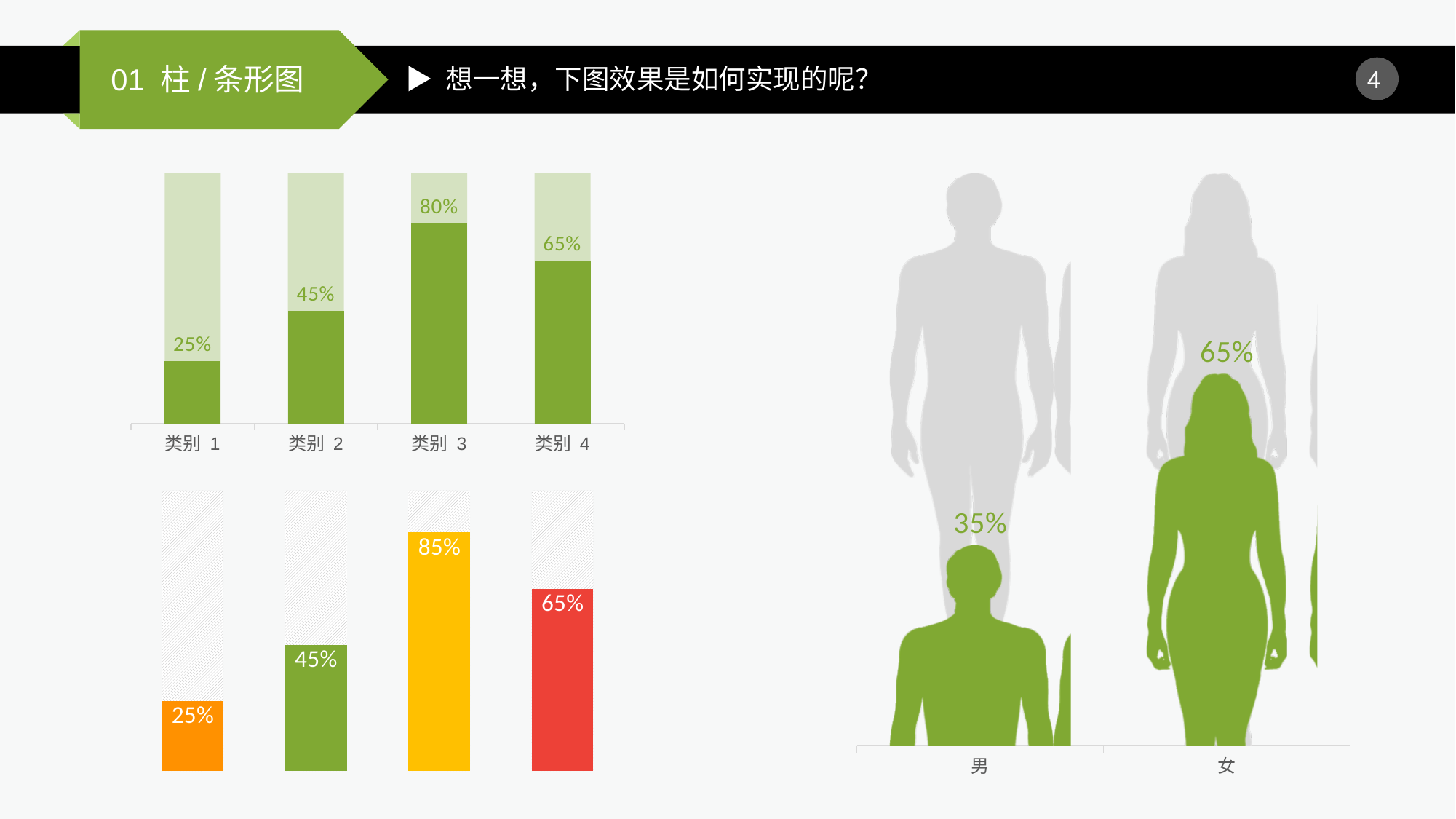

▶ 想一想，下图效果是如何实现的呢？

### Chart

| Category | 系列 1 | 系列 2 |
|---|---|---|
| 男 | 1.0 | 0.35 |
| 女 | 1.0 | 0.65 |

### Chart

| Category | 系列 1 | 系列 2 |
|---|---|---|
| 类别 1 | 1.0 | 0.25 |
| 类别 2 | 1.0 | 0.45 |
| 类别 3 | 1.0 | 0.8 |
| 类别 4 | 1.0 | 0.65 |

### Chart

| Category | 系列 1 | 系列 2 |
|---|---|---|
| 类别 1 | 1.0 | 0.25 |
| 类别 2 | 1.0 | 0.45 |
| 类别 3 | 1.0 | 0.85 |
| 类别 4 | 1.0 | 0.65 |